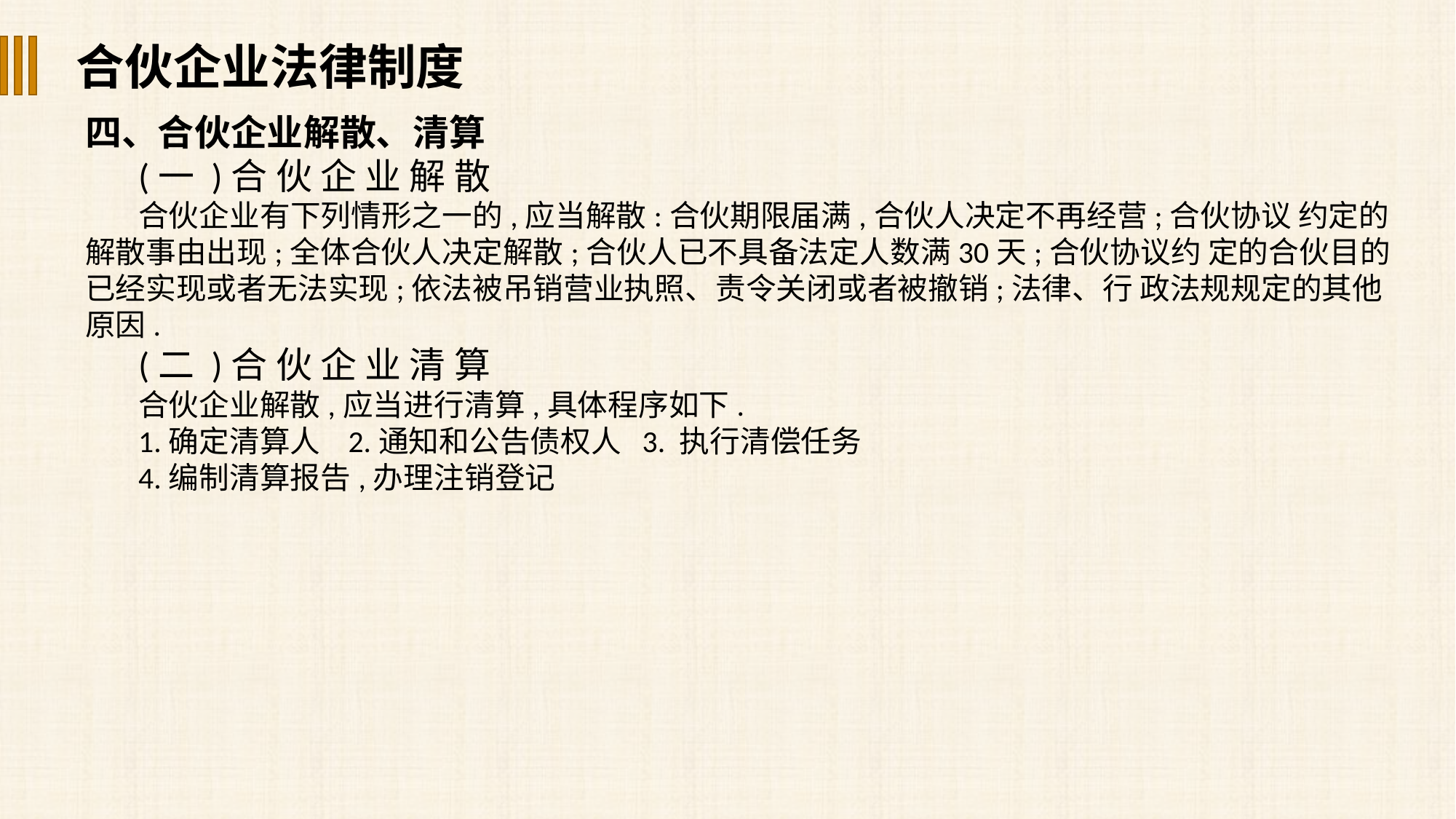

合伙企业法律制度

四、合伙企业解散、清算
(一 )合 伙 企 业 解 散
合伙企业有下列情形之一的,应当解散:合伙期限届满,合伙人决定不再经营;合伙协议 约定的解散事由出现;全体合伙人决定解散;合伙人已不具备法定人数满30天;合伙协议约 定的合伙目的已经实现或者无法实现;依法被吊销营业执照、责令关闭或者被撤销;法律、行 政法规规定的其他原因.
(二 )合 伙 企 业 清 算
合伙企业解散,应当进行清算,具体程序如下.
1.确定清算人   2.通知和公告债权人  3. 执行清偿任务
4.编制清算报告,办理注销登记